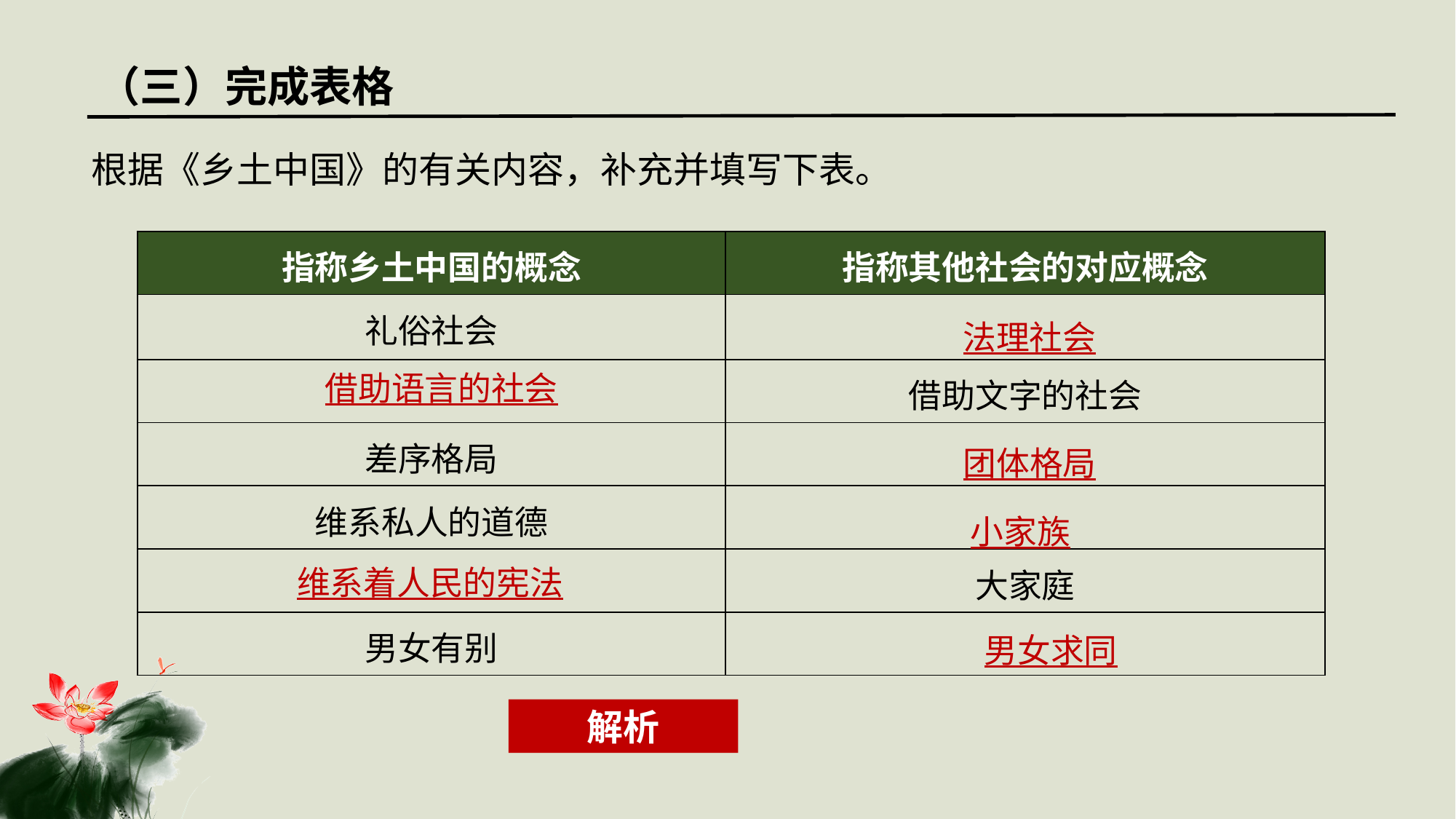

（三）完成表格
根据《乡土中国》的有关内容，补充并填写下表。
| 指称乡土中国的概念 | 指称其他社会的对应概念 |
| --- | --- |
| 礼俗社会 |  |
|  | 借助文字的社会 |
| 差序格局 |  |
| 维系私人的道德 |  |
|  | 大家庭 |
| 男女有别 |  |
法理社会
借助语言的社会
团体格局
小家族
维系着人民的宪法
男女求同
解析